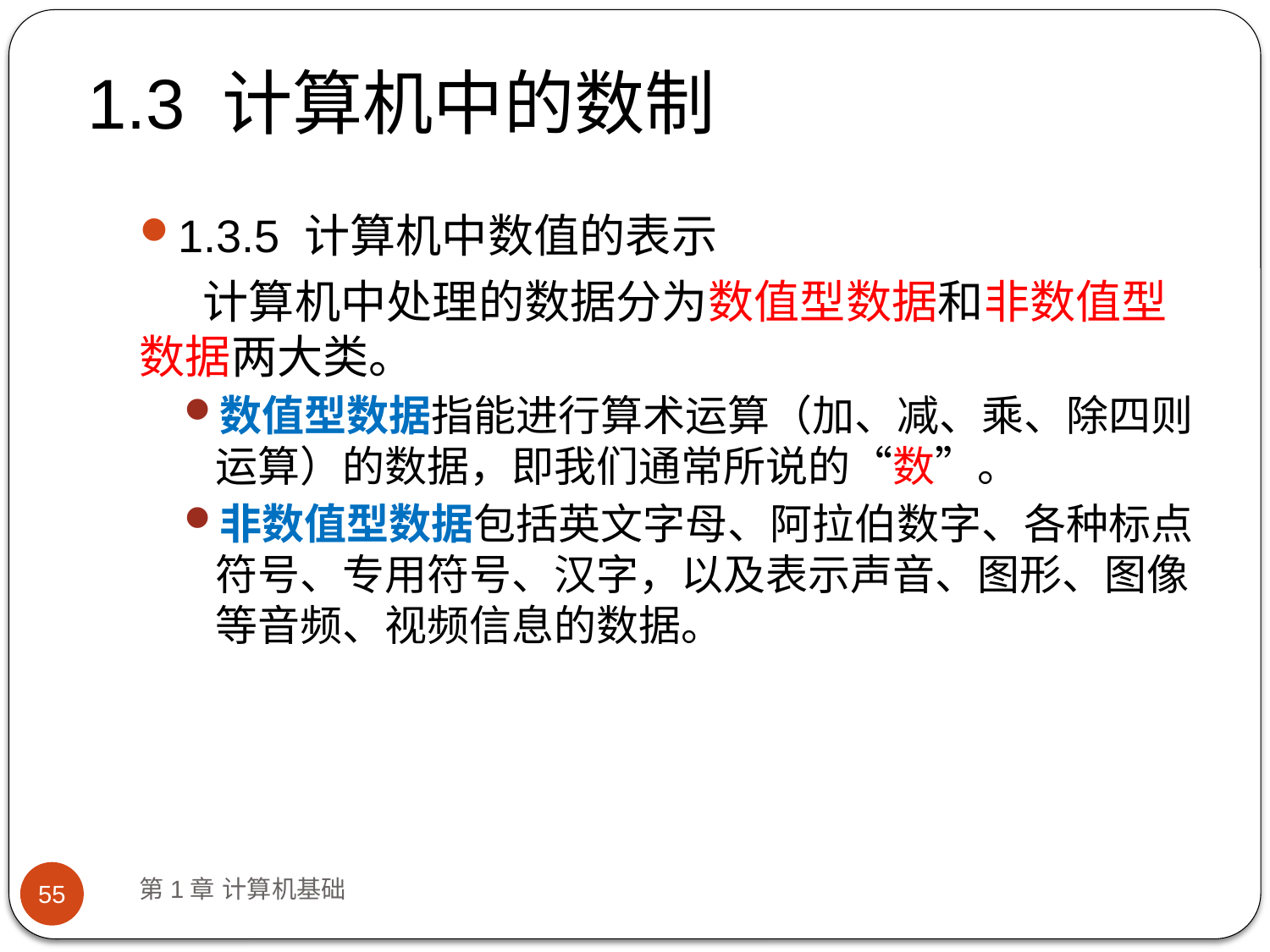

# 1.3 计算机中的数制
1.3.5 计算机中数值的表示
计算机中处理的数据分为数值型数据和非数值型数据两大类。
数值型数据指能进行算术运算（加、减、乘、除四则运算）的数据，即我们通常所说的“数”。
非数值型数据包括英文字母、阿拉伯数字、各种标点符号、专用符号、汉字，以及表示声音、图形、图像等音频、视频信息的数据。
第1章 计算机基础
55